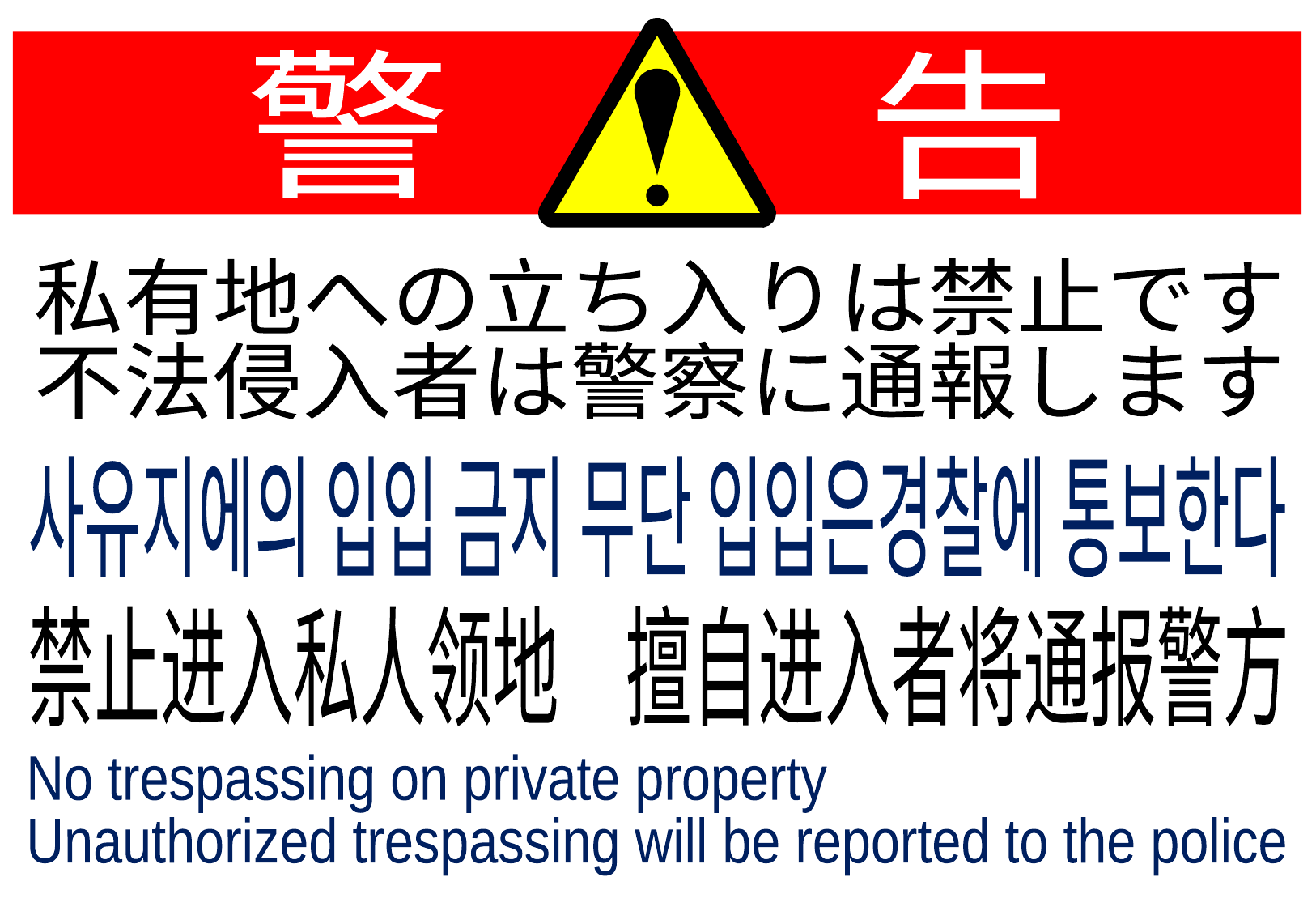

警　　告
私有地への立ち入りは禁止です
不法侵入者は警察に通報します

사유지에의 입입 금지 무단 입입은경찰에 통보한다
禁止进入私人领地　擅自进入者将通报警方
No trespassing on private property
Unauthorized trespassing will be reported to the police